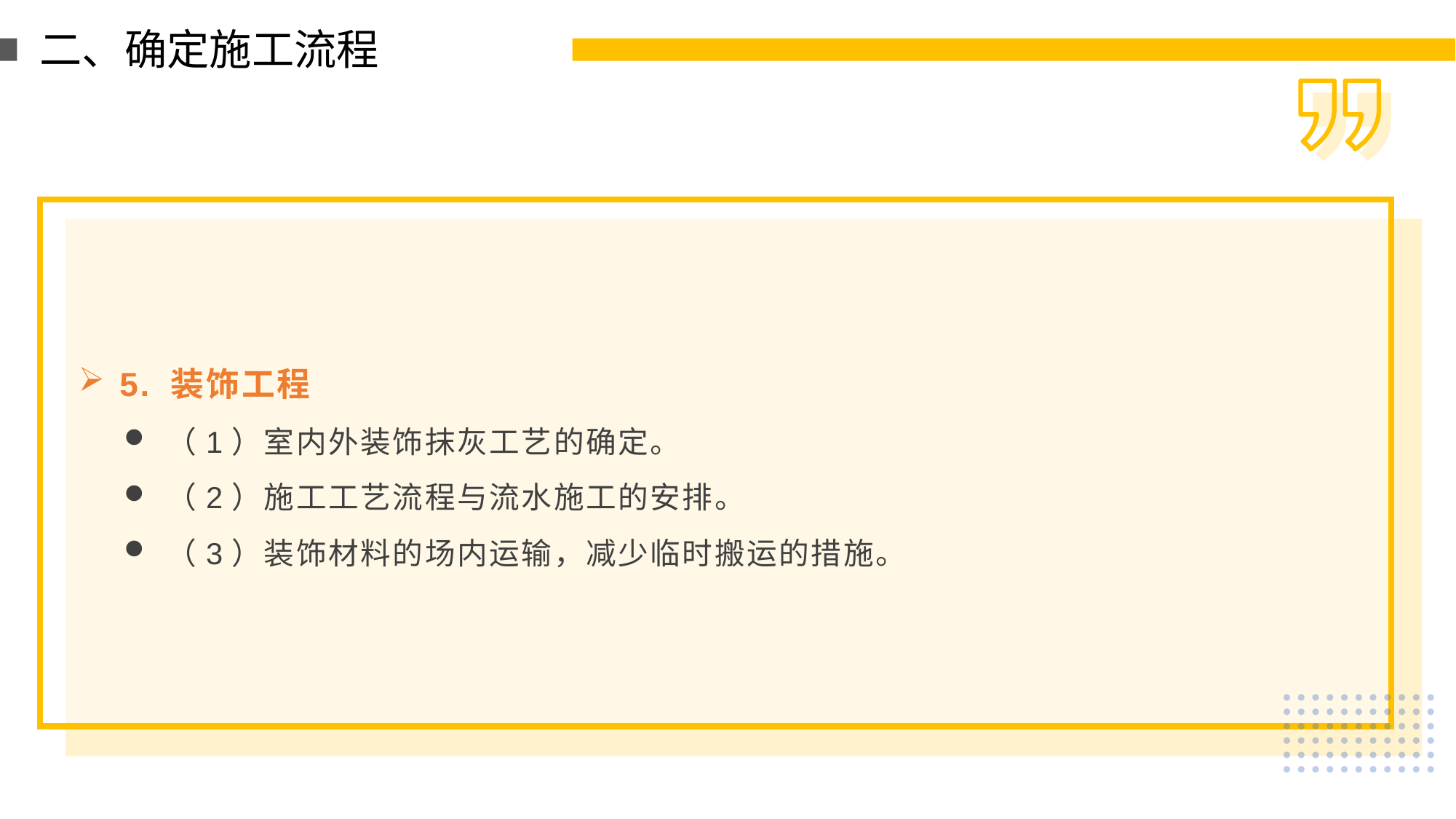

二、确定施工流程

5. 装饰工程
（1）室内外装饰抹灰工艺的确定。
（2）施工工艺流程与流水施工的安排。
（3）装饰材料的场内运输，减少临时搬运的措施。